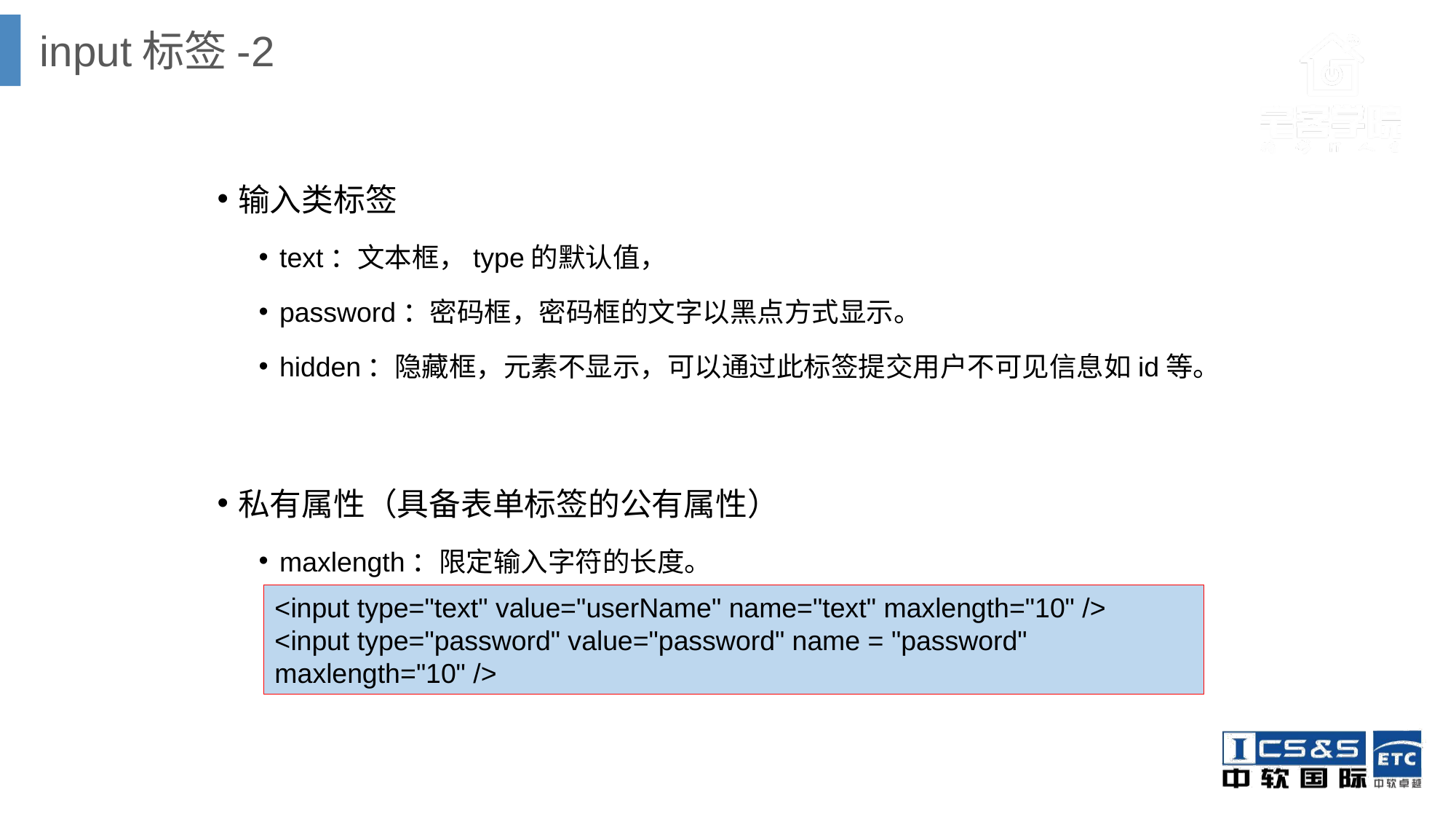

input标签-2
输入类标签
text：文本框，type的默认值，
password：密码框，密码框的文字以黑点方式显示。
hidden：隐藏框，元素不显示，可以通过此标签提交用户不可见信息如id等。

私有属性（具备表单标签的公有属性）
maxlength：限定输入字符的长度。

<input type="text" value="userName" name="text" maxlength="10" />
<input type="password" value="password" name = "password" maxlength="10" />